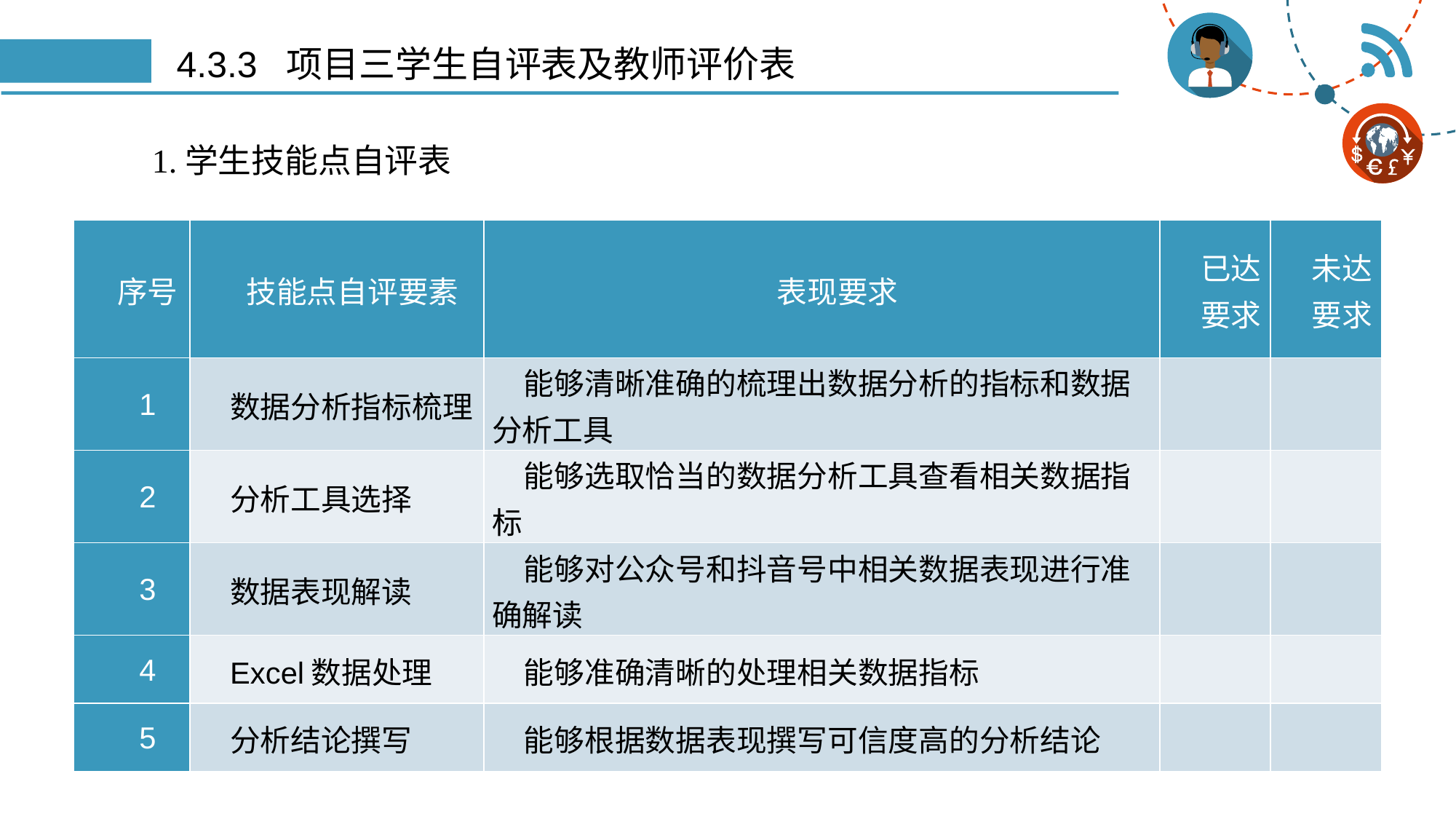

# 4.3.3  项目三学生自评表及教师评价表
1.学生技能点自评表
| 序号 | 技能点自评要素 | 表现要求 | 已达 要求 | 未达 要求 |
| --- | --- | --- | --- | --- |
| 1 | 数据分析指标梳理 | 能够清晰准确的梳理出数据分析的指标和数据分析工具 |  |  |
| 2 | 分析工具选择 | 能够选取恰当的数据分析工具查看相关数据指标 |  |  |
| 3 | 数据表现解读 | 能够对公众号和抖音号中相关数据表现进行准确解读 |  |  |
| 4 | Excel数据处理 | 能够准确清晰的处理相关数据指标 |  |  |
| 5 | 分析结论撰写 | 能够根据数据表现撰写可信度高的分析结论 |  |  |